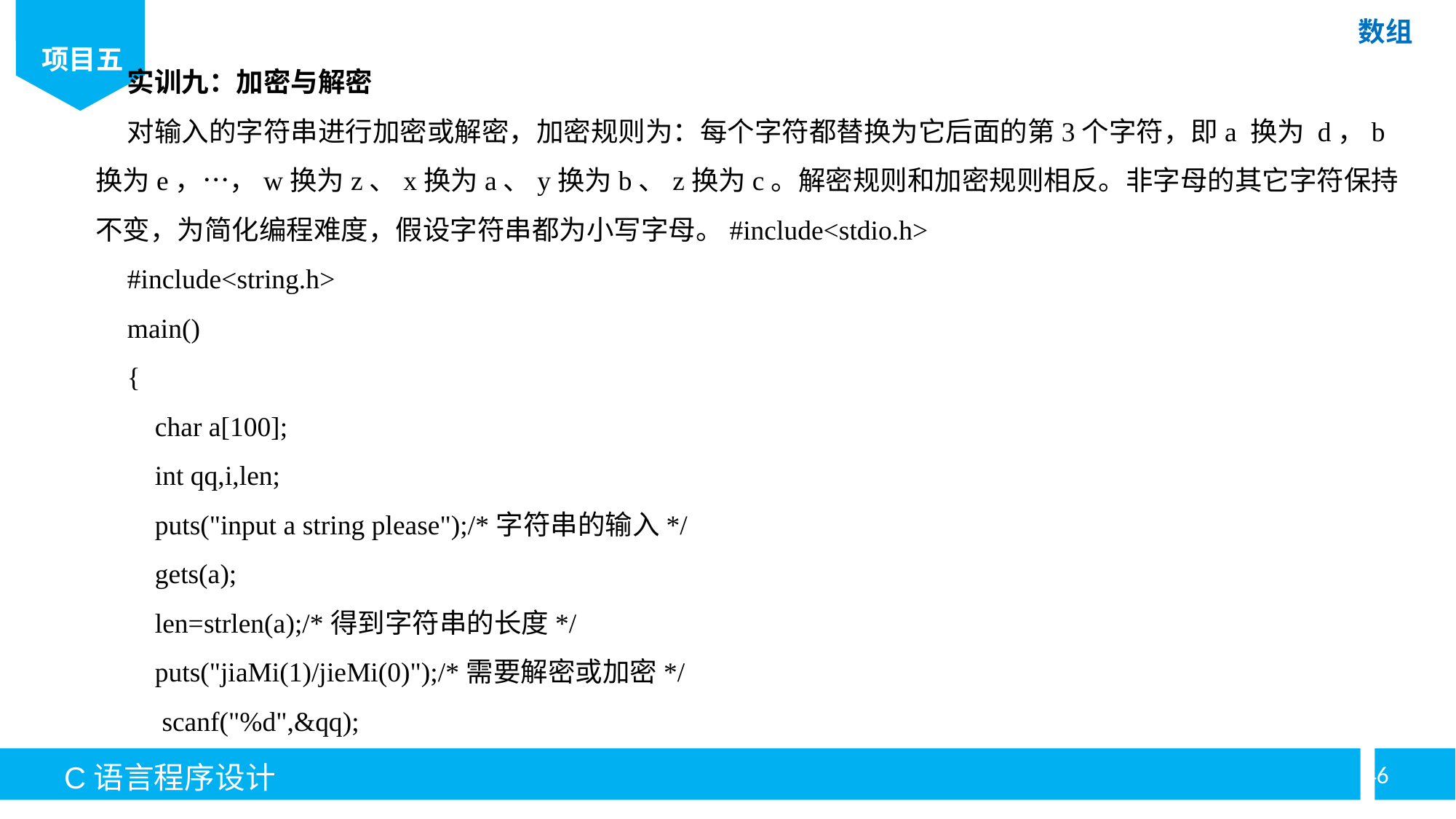

实训九：加密与解密
对输入的字符串进行加密或解密，加密规则为：每个字符都替换为它后面的第3个字符，即a 换为 d，b换为e，…，w换为z、x换为a、y换为b、z换为c。解密规则和加密规则相反。非字母的其它字符保持不变，为简化编程难度，假设字符串都为小写字母。#include<stdio.h>
#include<string.h>
main()
{
    char a[100];
    int qq,i,len;
    puts("input a string please");/*字符串的输入*/
    gets(a);
    len=strlen(a);/*得到字符串的长度*/
    puts("jiaMi(1)/jieMi(0)");/*需要解密或加密*/
     scanf("%d",&qq);